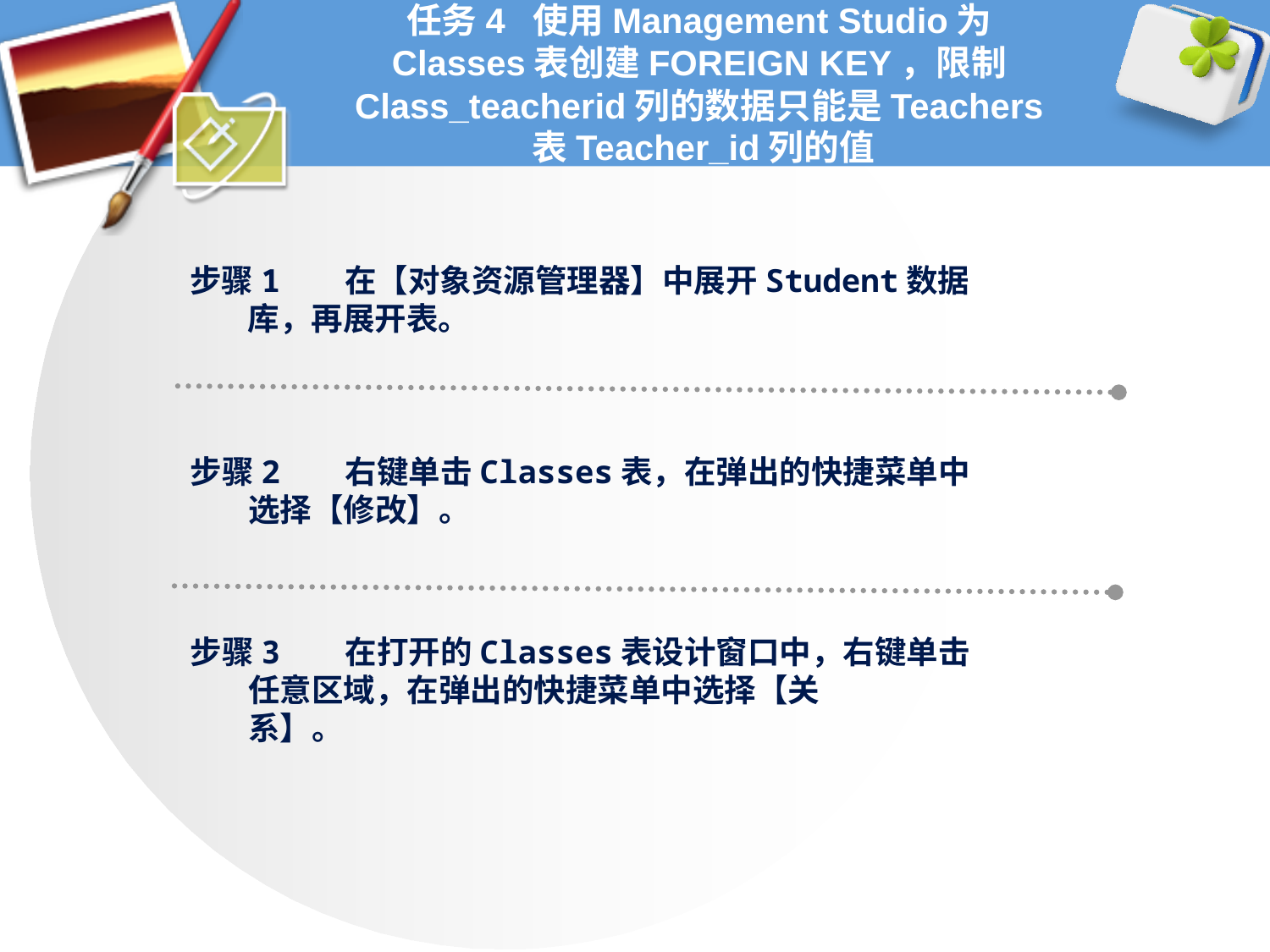

# 任务4  使用Management Studio为Classes表创建FOREIGN KEY，限制Class_teacherid列的数据只能是Teachers表Teacher_id列的值
步骤1   在【对象资源管理器】中展开Student数据
       库，再展开表。

步骤2   右键单击Classes表，在弹出的快捷菜单中
       选择【修改】。

步骤3   在打开的Classes表设计窗口中，右键单击
       任意区域，在弹出的快捷菜单中选择【关
       系】。